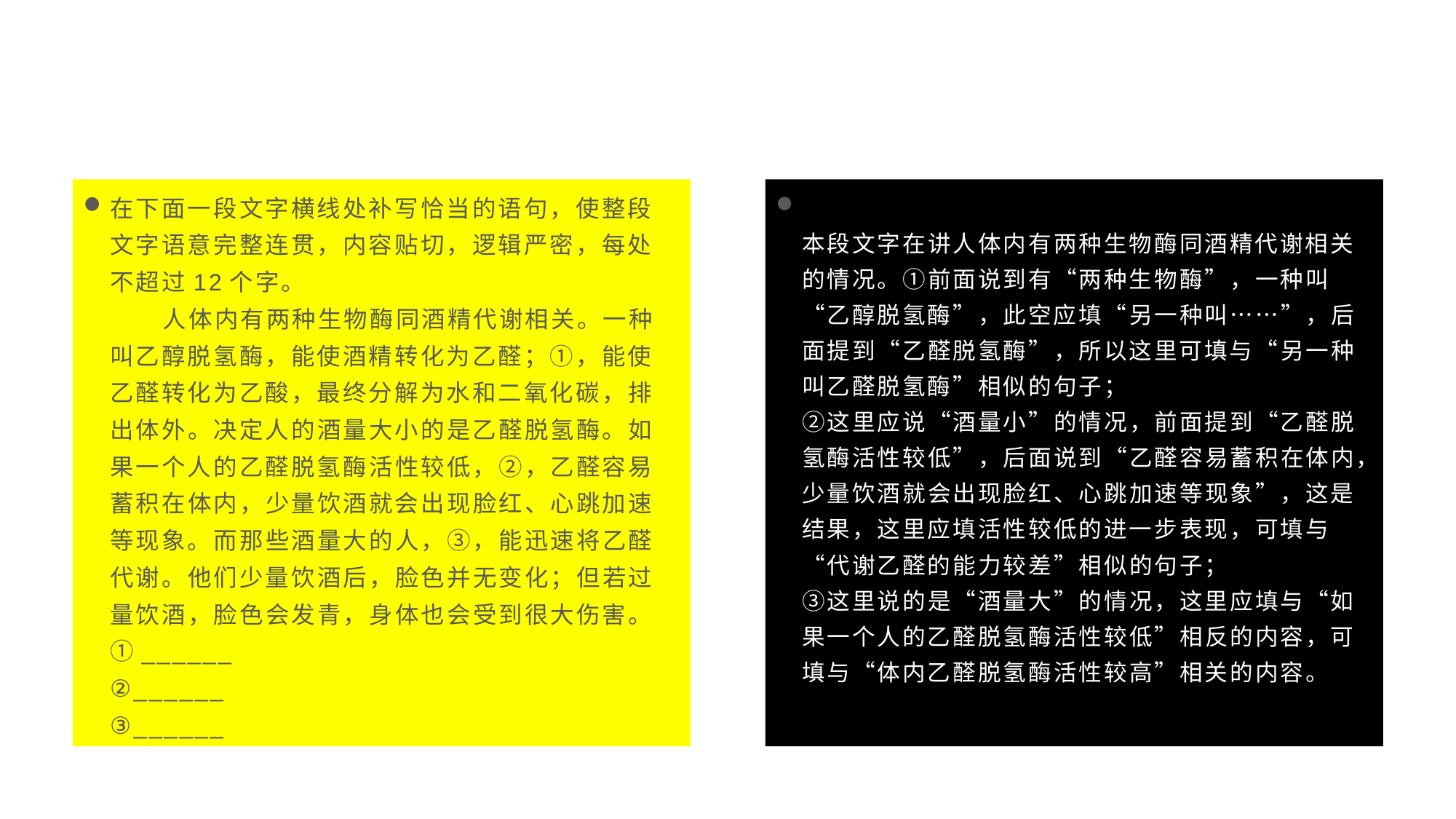

#
在下面一段文字横线处补写恰当的语句，使整段文字语意完整连贯，内容贴切，逻辑严密，每处不超过12个字。
       人体内有两种生物酶同酒精代谢相关。一种叫乙醇脱氢酶，能使酒精转化为乙醛；①，能使乙醛转化为乙酸，最终分解为水和二氧化碳，排出体外。决定人的酒量大小的是乙醛脱氢酶。如果一个人的乙醛脱氢酶活性较低，②，乙醛容易蓄积在体内，少量饮酒就会出现脸红、心跳加速等现象。而那些酒量大的人，③，能迅速将乙醛代谢。他们少量饮酒后，脸色并无变化；但若过量饮酒，脸色会发青，身体也会受到很大伤害。
①______
②______
③______
本段文字在讲人体内有两种生物酶同酒精代谢相关的情况。①前面说到有“两种生物酶”，一种叫“乙醇脱氢酶”，此空应填“另一种叫……”，后面提到“乙醛脱氢酶”，所以这里可填与“另一种叫乙醛脱氢酶”相似的句子；
②这里应说“酒量小”的情况，前面提到“乙醛脱氢酶活性较低”，后面说到“乙醛容易蓄积在体内，少量饮酒就会出现脸红、心跳加速等现象”，这是结果，这里应填活性较低的进一步表现，可填与“代谢乙醛的能力较差”相似的句子；
③这里说的是“酒量大”的情况，这里应填与“如果一个人的乙醛脱氢酶活性较低”相反的内容，可填与“体内乙醛脱氢酶活性较高”相关的内容。